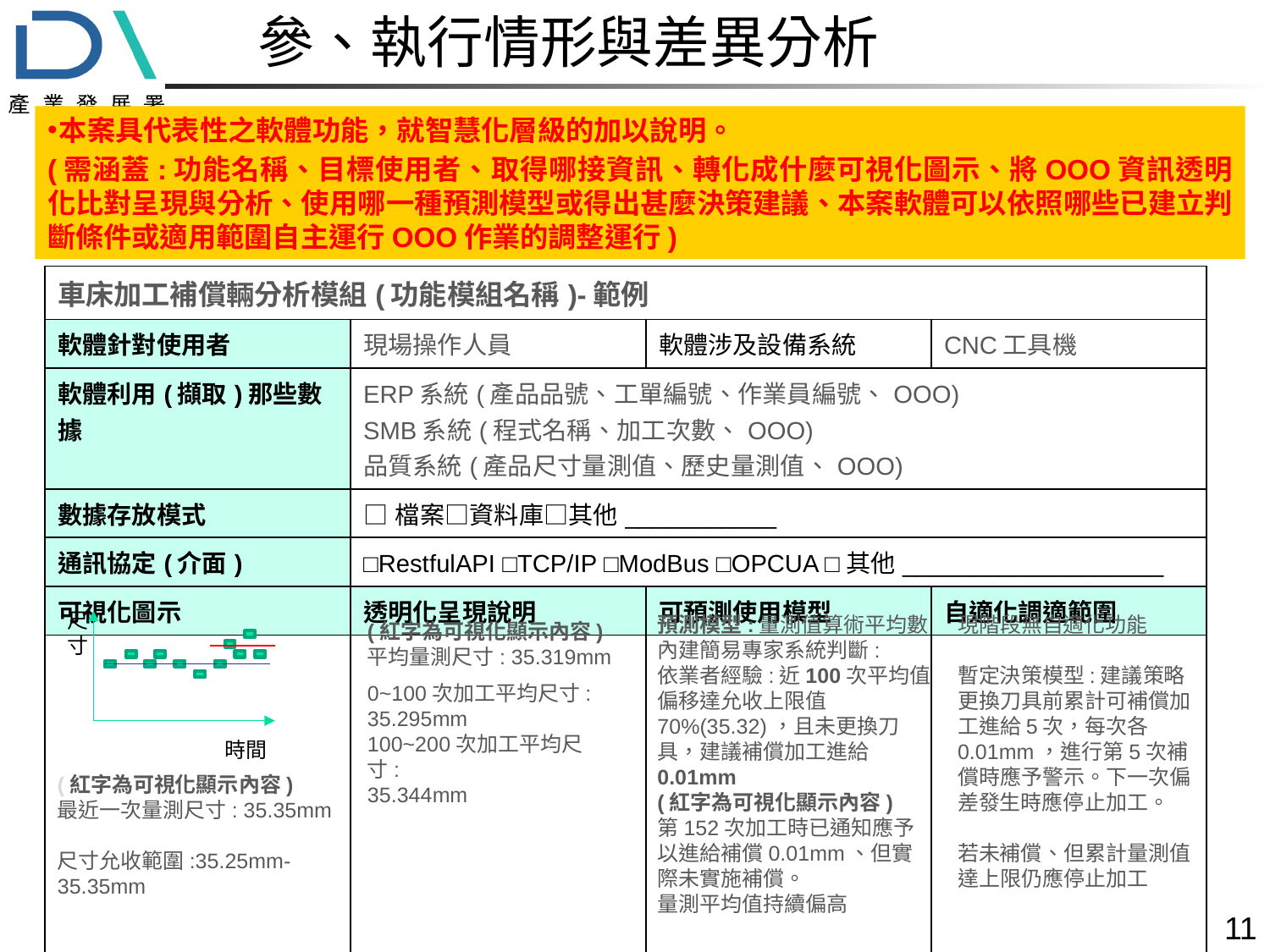

# 參、執行情形與差異分析
本案具代表性之軟體功能，就智慧化層級的加以說明。
(需涵蓋:功能名稱、目標使用者、取得哪接資訊、轉化成什麼可視化圖示、將OOO資訊透明化比對呈現與分析、使用哪一種預測模型或得出甚麼決策建議、本案軟體可以依照哪些已建立判斷條件或適用範圍自主運行OOO作業的調整運行)
| 車床加工補償輛分析模組(功能模組名稱)-範例 |  |  |  |
| --- | --- | --- | --- |
| 軟體針對使用者 | 現場操作人員 | 軟體涉及設備系統 | CNC工具機 |
| 軟體利用(擷取)那些數據 | ERP系統(產品品號、工單編號、作業員編號、OOO) SMB系統(程式名稱、加工次數、OOO) 品質系統(產品尺寸量測值、歷史量測值、OOO) |  |  |
| 數據存放模式 | □檔案□資料庫□其他\_\_\_\_\_\_\_\_\_\_\_ |  |  |
| 通訊協定(介面) | □RestfulAPI □TCP/IP □ModBus □OPCUA □其他\_\_\_\_\_\_\_\_\_\_\_\_\_\_\_\_\_\_\_ |  |  |
| 可視化圖示 | 透明化呈現說明 | 可預測使用模型 | 自適化調適範圍 |
|  |  |  |  |
尺寸
預測模型:量測值算術平均數
內建簡易專家系統判斷:
依業者經驗:近100次平均值偏移達允收上限值70%(35.32)，且未更換刀具，建議補償加工進給0.01mm
(紅字為可視化顯示內容)
第152次加工時已通知應予以進給補償0.01mm、但實際未實施補償。
量測平均值持續偏高
現階段無自適化功能

暫定決策模型:建議策略
更換刀具前累計可補償加工進給5次，每次各0.01mm，進行第5次補償時應予警示。下一次偏差發生時應停止加工。

若未補償、但累計量測值達上限仍應停止加工
(紅字為可視化顯示內容)
平均量測尺寸: 35.319mm

0~100次加工平均尺寸: 35.295mm
100~200次加工平均尺寸:
35.344mm

時間
(紅字為可視化顯示內容)
最近一次量測尺寸: 35.35mm

尺寸允收範圍:35.25mm-35.35mm
11